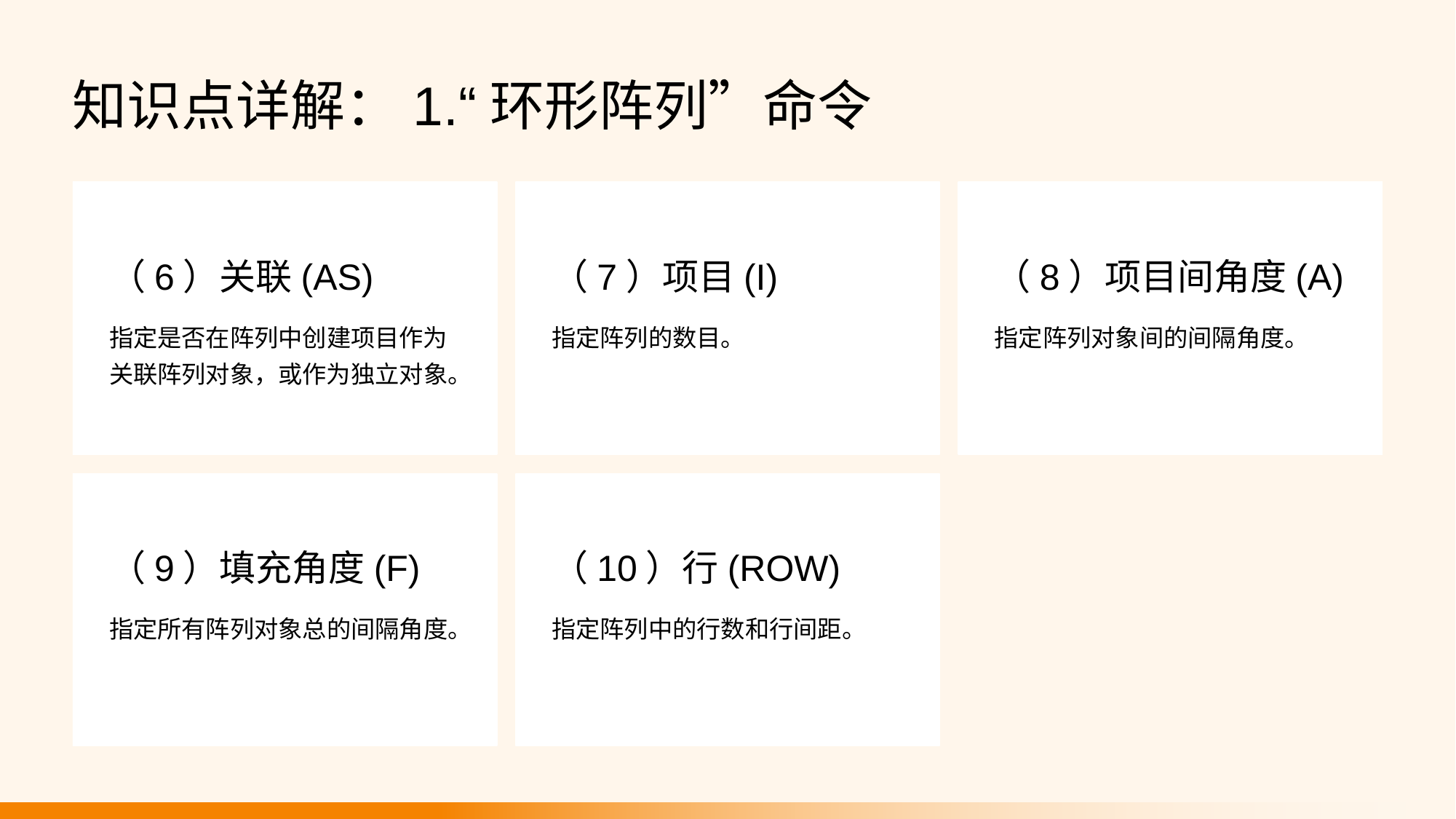

知识点详解：1.“环形阵列”命令

（6）关联(AS)
（7）项目(I)
（8）项目间角度(A)
指定是否在阵列中创建项目作为关联阵列对象，或作为独立对象。
指定阵列的数目。
指定阵列对象间的间隔角度。

（9）填充角度(F)
（10）行(ROW)
指定所有阵列对象总的间隔角度。
指定阵列中的行数和行间距。